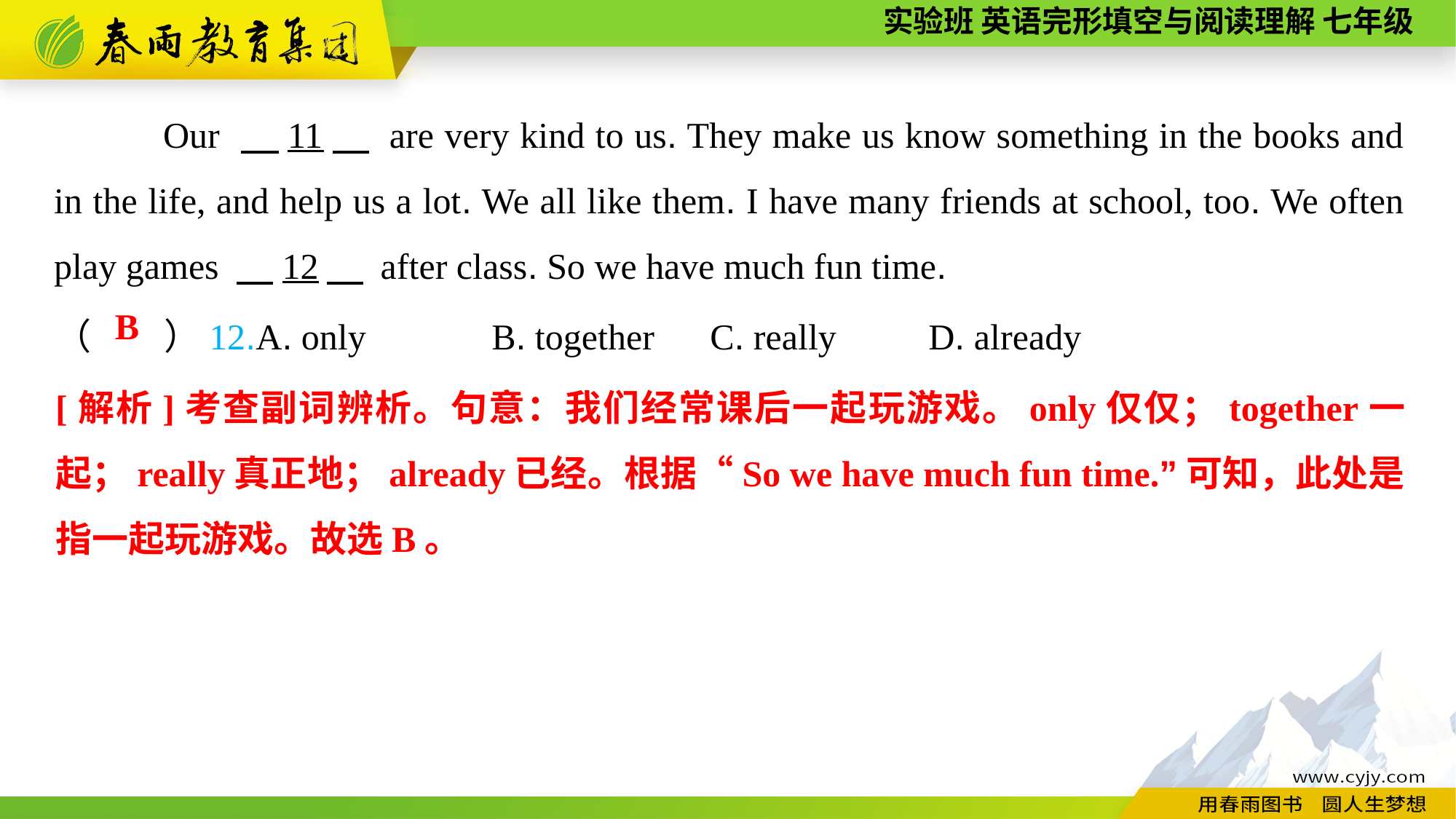

Our 　11　 are very kind to us. They make us know something in the books and in the life, and help us a lot. We all like them. I have many friends at school, too. We often play games 　12　 after class. So we have much fun time.
（　　）12.A. only   	B. together    	C. really	D. already
B
[解析]考查副词辨析。句意：我们经常课后一起玩游戏。only仅仅；together一起；really真正地；already已经。根据“So we have much fun time.”可知，此处是指一起玩游戏。故选B。